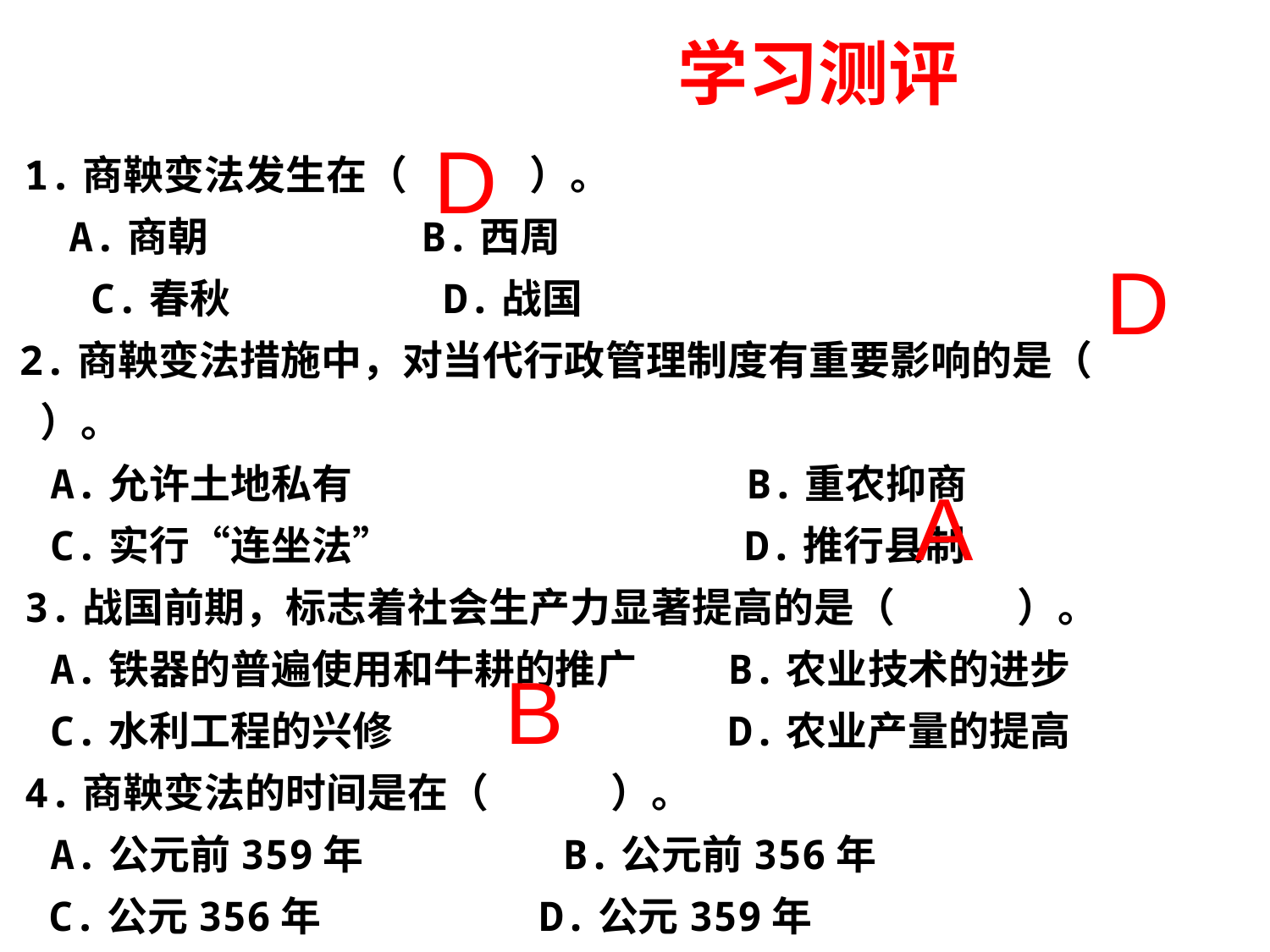

学习测评
D
 1.商鞅变法发生在（　　　）。
　  A.商朝　　　　　B.西周
　　C.春秋　　　　　D.战国
 2.商鞅变法措施中，对当代行政管理制度有重要影响的是（　　　）。
　A.允许土地私有　　　　　　　　　  B.重农抑商
　C.实行“连坐法” 　　　　　　　　  D.推行县制
 3.战国前期，标志着社会生产力显著提高的是（　　　）。
　A.铁器的普遍使用和牛耕的推广　　B.农业技术的进步
　C.水利工程的兴修　　　　　　　　D.农业产量的提高
 4.商鞅变法的时间是在（　　　）。
　A.公元前359年　                B.公元前356年
  C.公元356年　                  D.公元359年

D
A
B